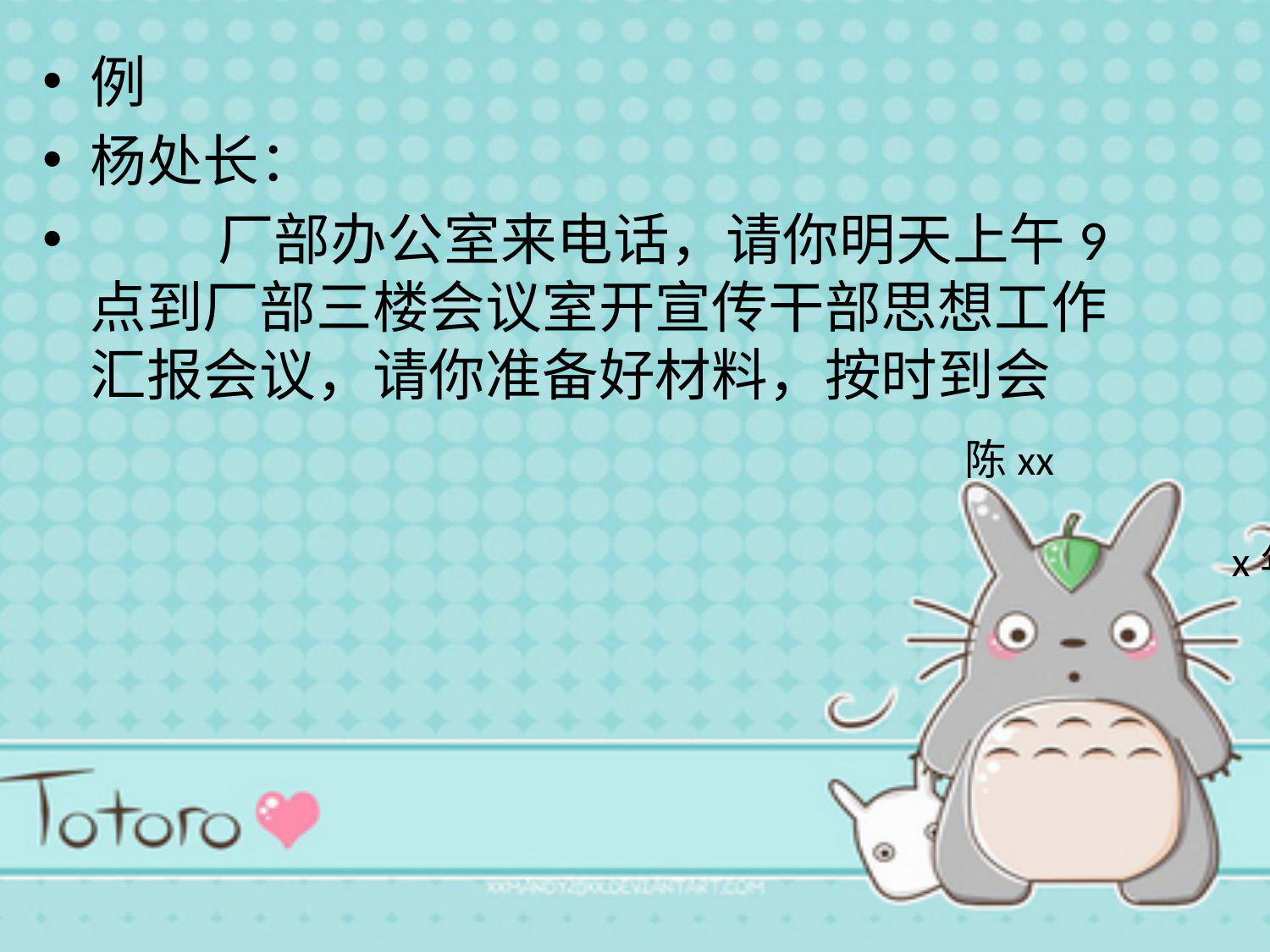

例
杨处长：
         厂部办公室来电话，请你明天上午9点到厂部三楼会议室开宣传干部思想工作汇报会议，请你准备好材料，按时到会

陈xx
                                                                                             x年x月x日